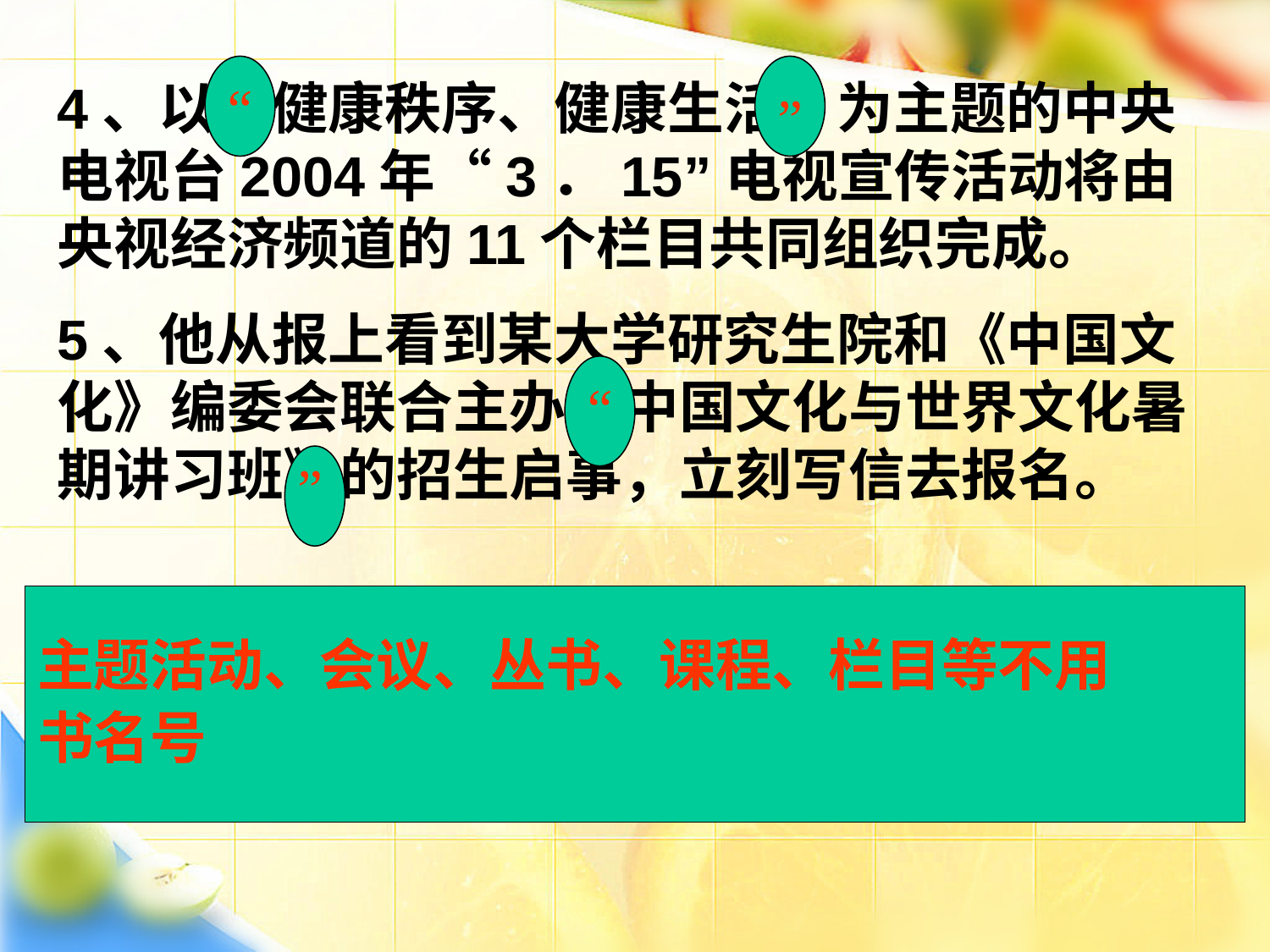

4、以《健康秩序、健康生活》为主题的中央电视台2004年“3．15”电视宣传活动将由央视经济频道的11个栏目共同组织完成。
5、他从报上看到某大学研究生院和《中国文化》编委会联合主办《中国文化与世界文化暑期讲习班》的招生启事，立刻写信去报名。

“
”

“

”
主题活动、会议、丛书、课程、栏目等不用
书名号